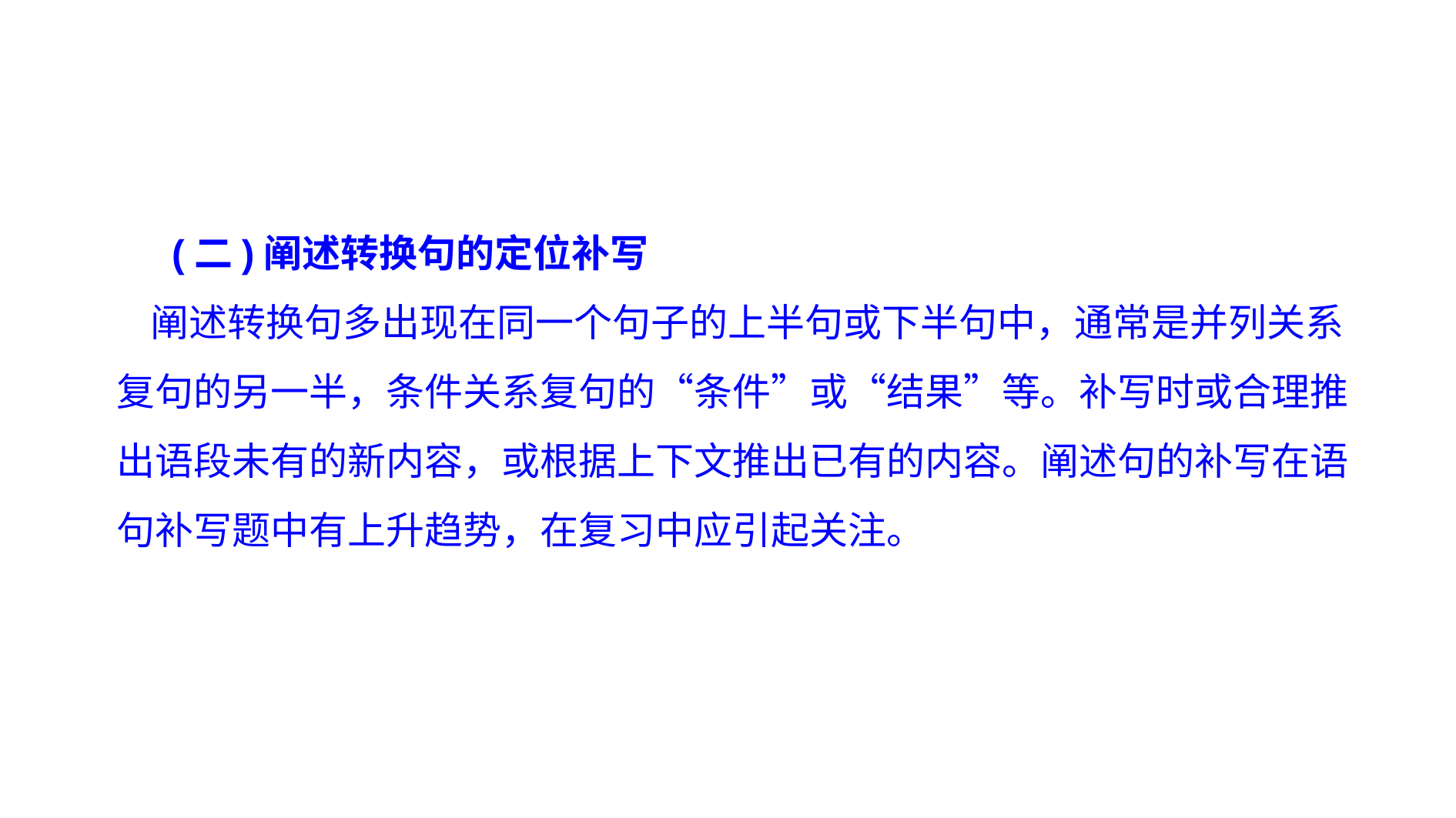

(二)阐述转换句的定位补写
阐述转换句多出现在同一个句子的上半句或下半句中，通常是并列关系复句的另一半，条件关系复句的“条件”或“结果”等。补写时或合理推出语段未有的新内容，或根据上下文推出已有的内容。阐述句的补写在语句补写题中有上升趋势，在复习中应引起关注。